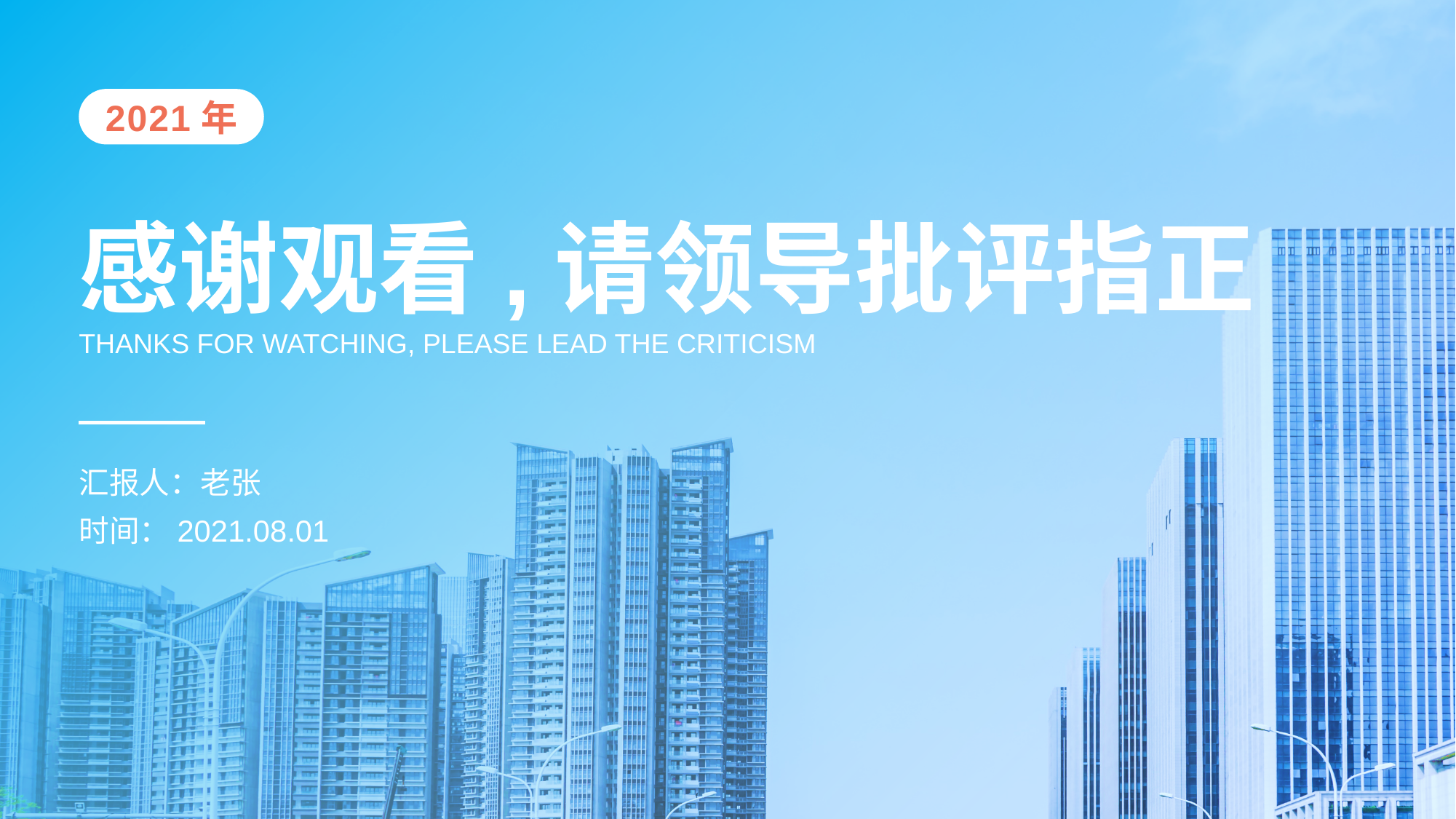

2021年
感谢观看,请领导批评指正
THANKS FOR WATCHING, PLEASE LEAD THE CRITICISM
汇报人：老张
时间：2021.08.01